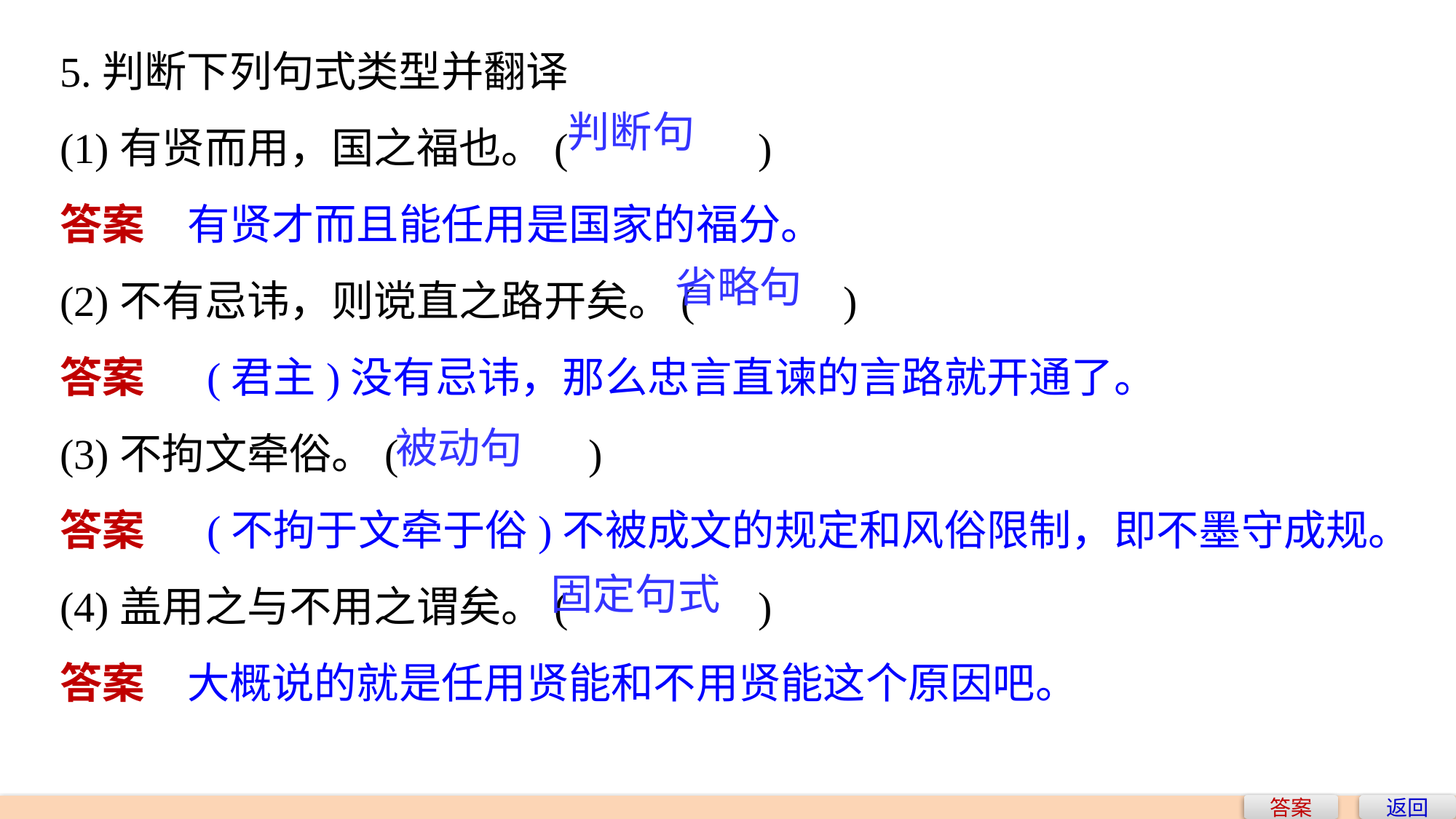

5.判断下列句式类型并翻译
(1)有贤而用，国之福也。(　　　　)
答案　有贤才而且能任用是国家的福分。
(2)不有忌讳，则谠直之路开矣。(　　　)
答案　 (君主)没有忌讳，那么忠言直谏的言路就开通了。
(3)不拘文牵俗。(　　　　)
答案　 (不拘于文牵于俗)不被成文的规定和风俗限制，即不墨守成规。
(4)盖用之与不用之谓矣。(　　　　)
答案　大概说的就是任用贤能和不用贤能这个原因吧。
判断句
省略句
被动句
固定句式
答案
返回